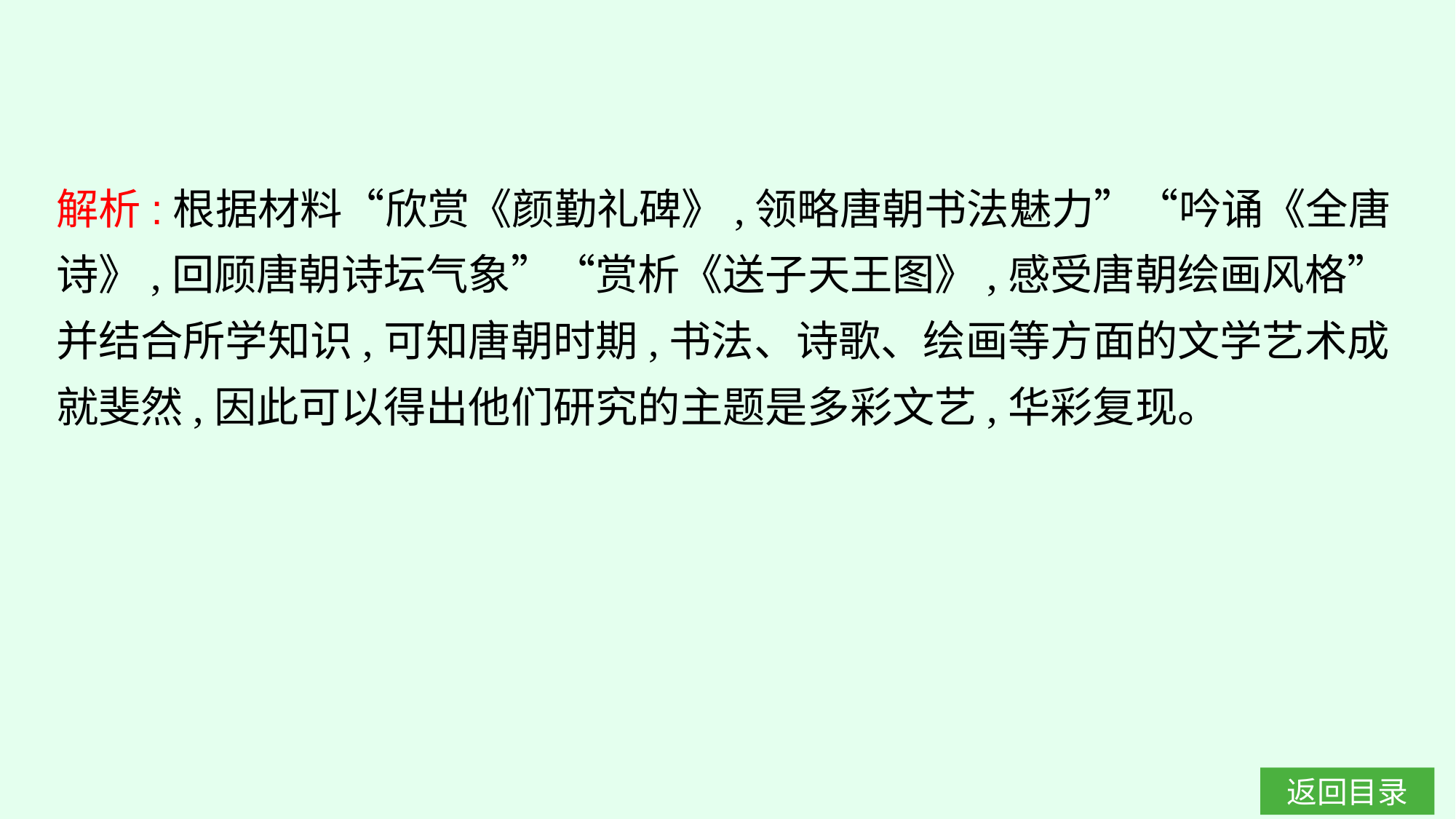

解析:根据材料“欣赏《颜勤礼碑》,领略唐朝书法魅力”“吟诵《全唐诗》,回顾唐朝诗坛气象”“赏析《送子天王图》,感受唐朝绘画风格”并结合所学知识,可知唐朝时期,书法、诗歌、绘画等方面的文学艺术成就斐然,因此可以得出他们研究的主题是多彩文艺,华彩复现。